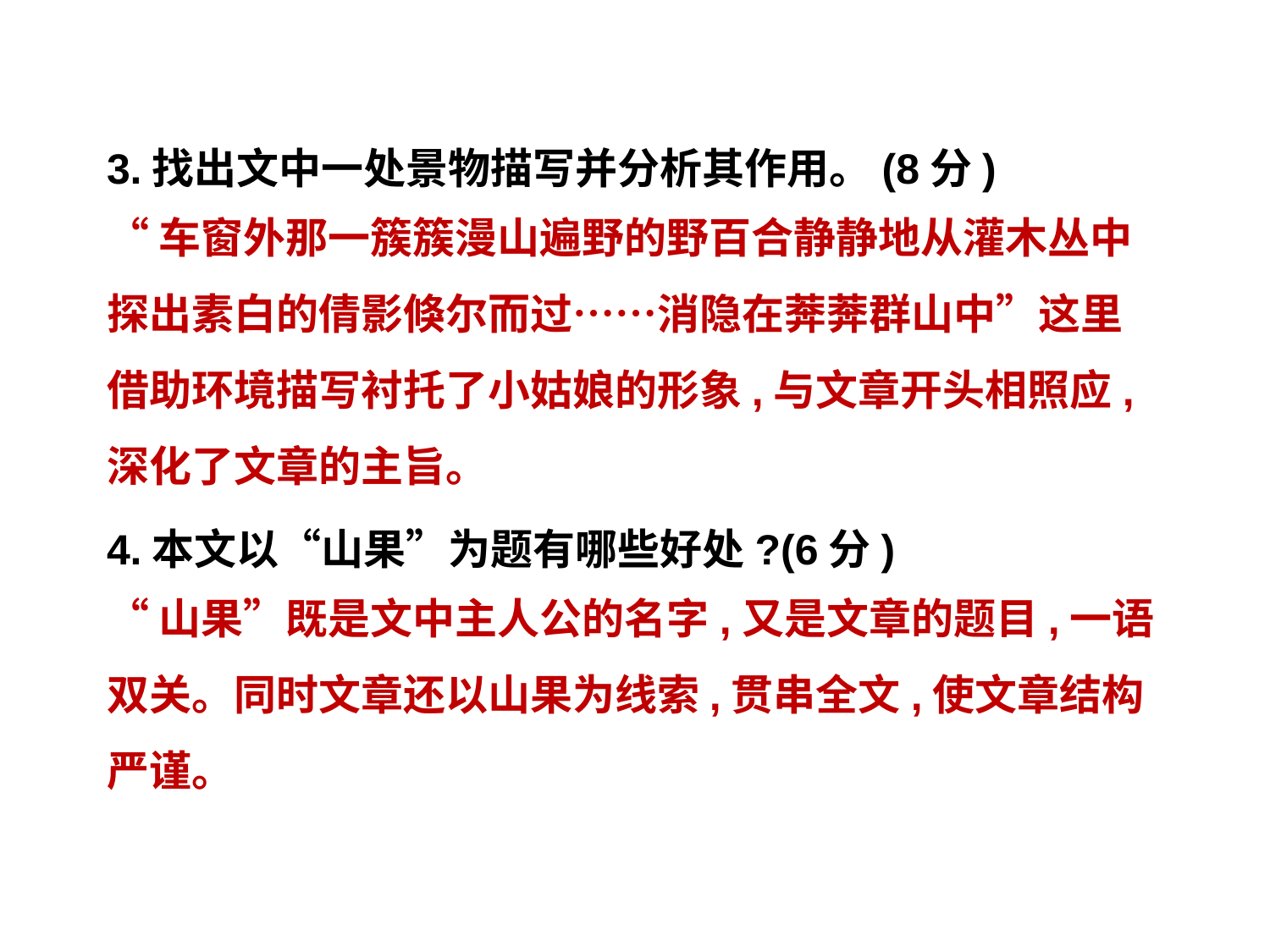

3.找出文中一处景物描写并分析其作用。(8分)

4.本文以“山果”为题有哪些好处?(6分)
“车窗外那一簇簇漫山遍野的野百合静静地从灌木丛中
探出素白的倩影倏尔而过……消隐在莾莾群山中”这里
借助环境描写衬托了小姑娘的形象,与文章开头相照应,
深化了文章的主旨。

“山果”既是文中主人公的名字,又是文章的题目,一语
双关。同时文章还以山果为线索,贯串全文,使文章结构
严谨。